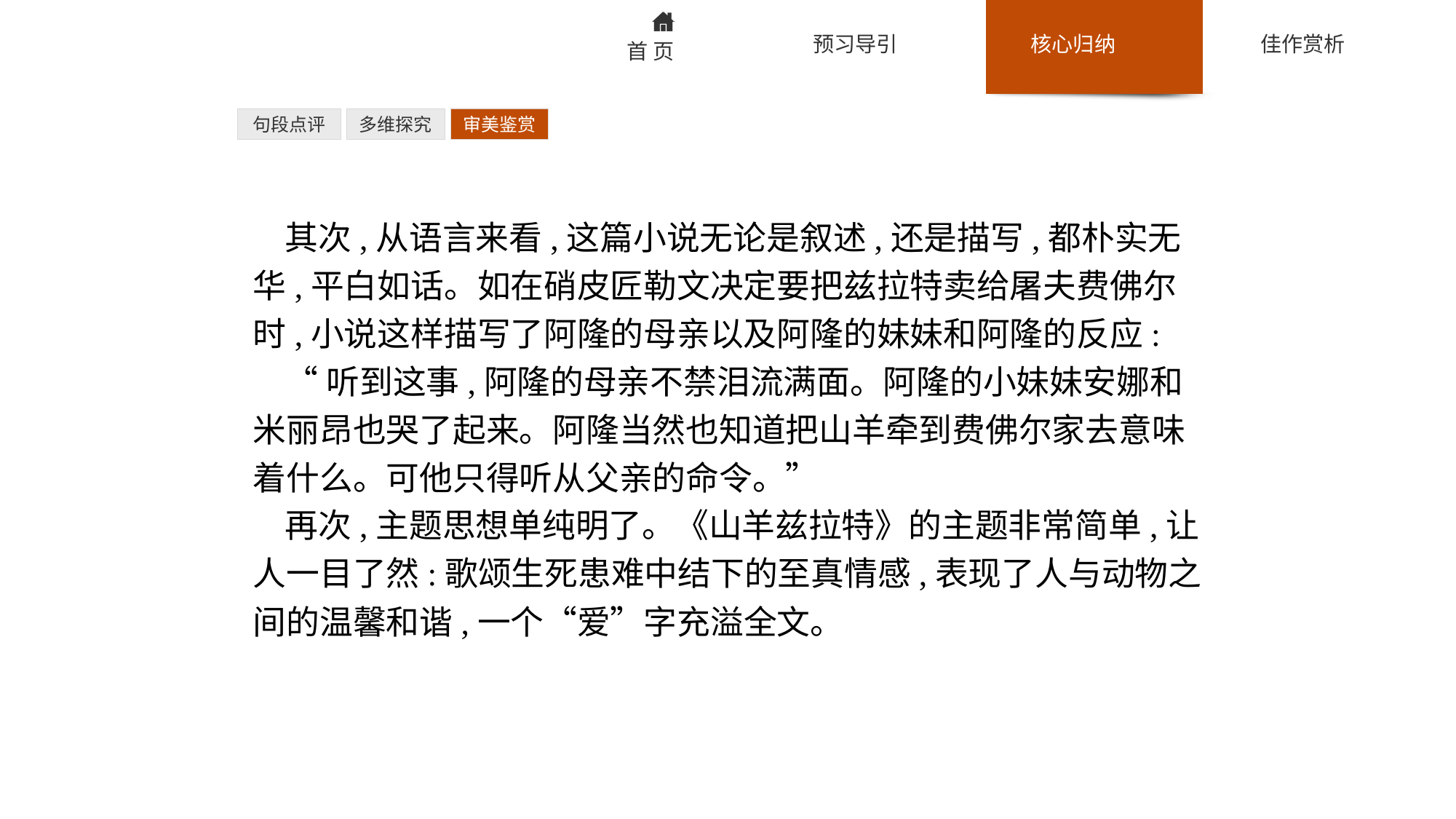

句段点评
多维探究
审美鉴赏
其次,从语言来看,这篇小说无论是叙述,还是描写,都朴实无华,平白如话。如在硝皮匠勒文决定要把兹拉特卖给屠夫费佛尔时,小说这样描写了阿隆的母亲以及阿隆的妹妹和阿隆的反应:
“听到这事,阿隆的母亲不禁泪流满面。阿隆的小妹妹安娜和米丽昂也哭了起来。阿隆当然也知道把山羊牵到费佛尔家去意味着什么。可他只得听从父亲的命令。”
再次,主题思想单纯明了。《山羊兹拉特》的主题非常简单,让人一目了然:歌颂生死患难中结下的至真情感,表现了人与动物之间的温馨和谐,一个“爱”字充溢全文。